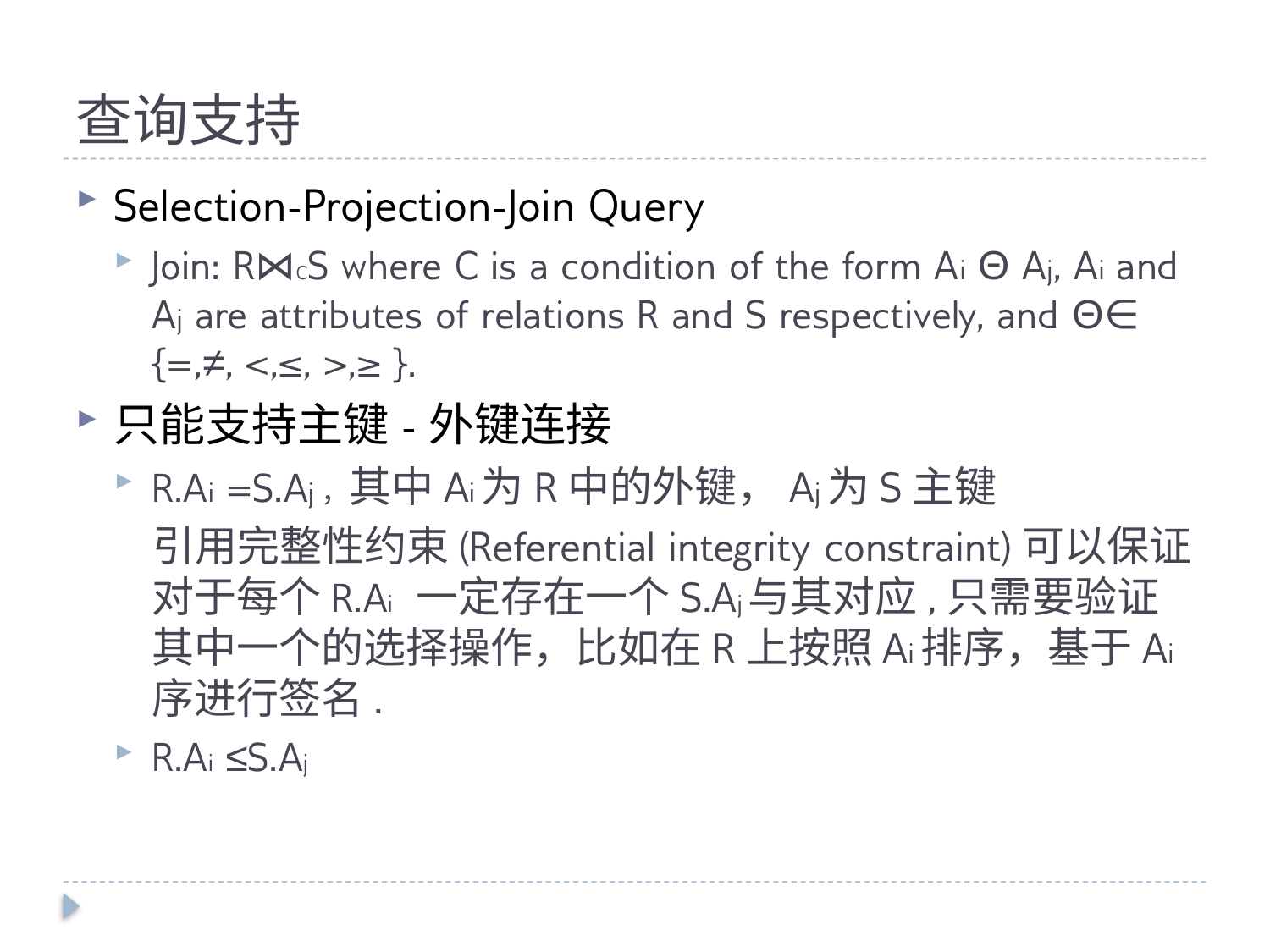

# 查询支持
Selection-Projection-Join Query
Join: R⋈CS where C is a condition of the form Ai Θ Aj, Ai and Aj are attributes of relations R and S respectively, and Θ∈ {=,≠, <,≤, >,≥ }.
只能支持主键-外键连接
R.Ai =S.Aj，其中Ai为R中的外键，Aj为S主键
   引用完整性约束(Referential integrity constraint)可以保证对于每个R.Ai 一定存在一个S.Aj与其对应,只需要验证其中一个的选择操作，比如在R上按照Ai排序，基于Ai序进行签名.
R.Ai ≤S.Aj